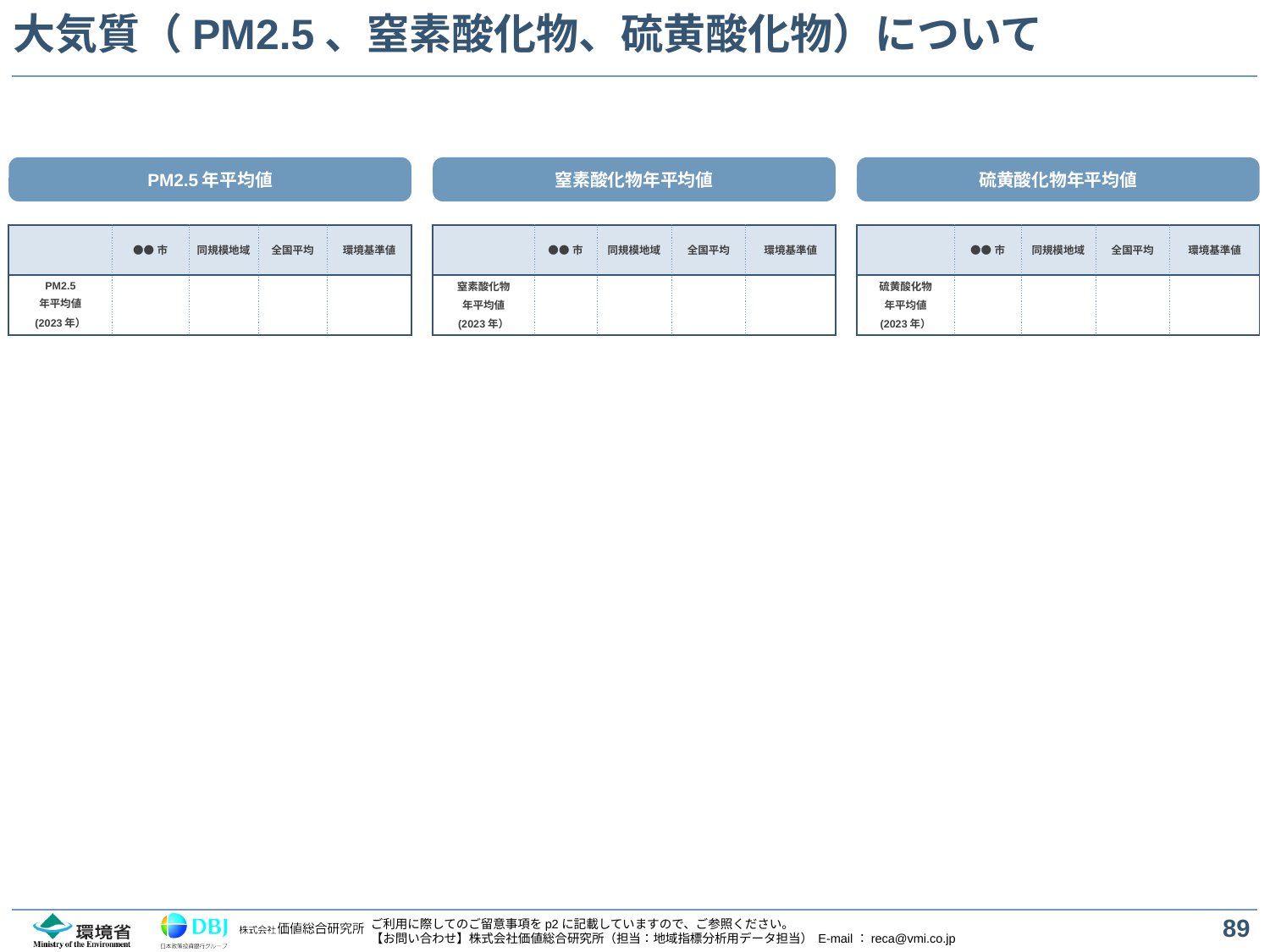

# 大気質（PM2.5、窒素酸化物、硫黄酸化物）について
PM2.5年平均値
窒素酸化物年平均値
硫黄酸化物年平均値
|  | ●●市 | 同規模地域 | 全国平均 | 環境基準値 |
| --- | --- | --- | --- | --- |
| PM2.5 年平均値 (2023年） |  |  |  |  |
|  | ●●市 | 同規模地域 | 全国平均 | 環境基準値 |
| --- | --- | --- | --- | --- |
| 窒素酸化物 年平均値 (2023年） |  |  |  |  |
|  | ●●市 | 同規模地域 | 全国平均 | 環境基準値 |
| --- | --- | --- | --- | --- |
| 硫黄酸化物 年平均値 (2023年） |  |  |  |  |
89